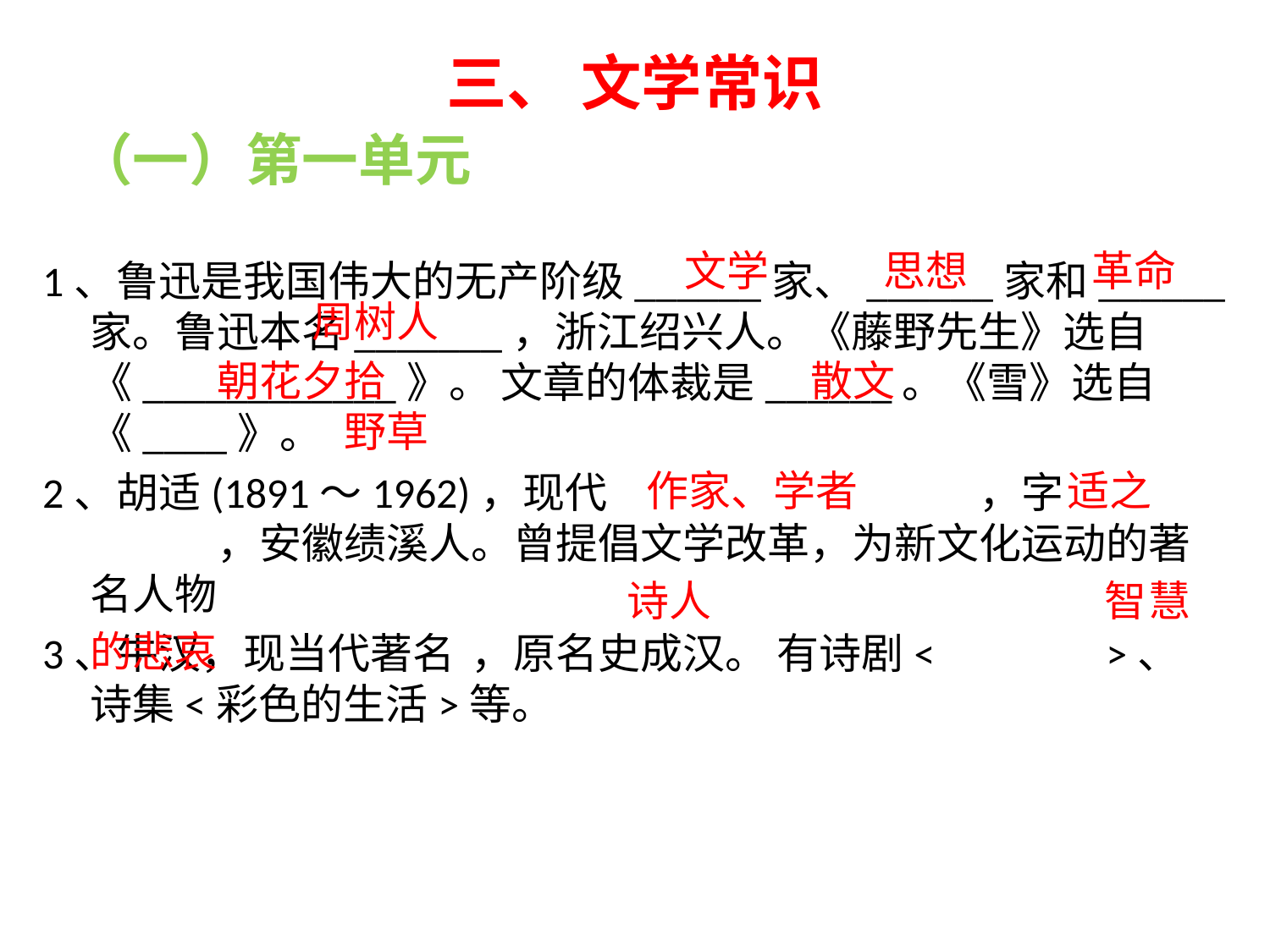

# 三、 文学常识
（一）第一单元

					        文学            思想             革命     	          周树人
		朝花夕拾  			         散文                                                 	野草
					    作家、学者                      适之
													  诗人	                                        智慧的悲哀
1、鲁迅是我国伟大的无产阶级______家、______家和______家。鲁迅本名_______，浙江绍兴人。《藤野先生》选自《____________》。 文章的体裁是______。《雪》选自《____》。
2、胡适(1891～1962)，现代			，字		，安徽绩溪人。曾提倡文学改革，为新文化运动的著名人物
3、牛汉，现当代著名	，原名史成汉。 有诗剧<		>、 诗集<彩色的生活>等。